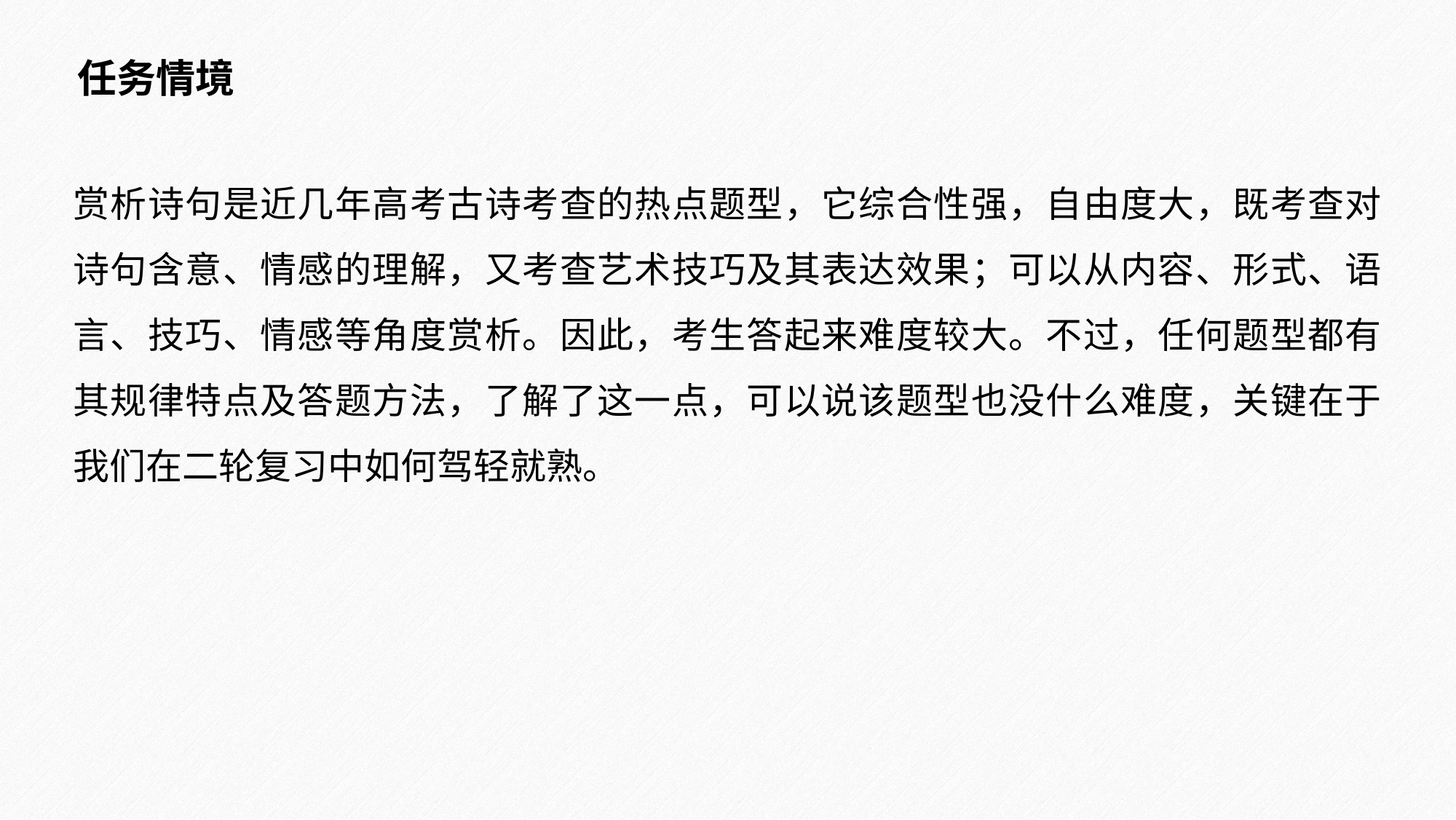

任务情境
赏析诗句是近几年高考古诗考查的热点题型，它综合性强，自由度大，既考查对诗句含意、情感的理解，又考查艺术技巧及其表达效果；可以从内容、形式、语言、技巧、情感等角度赏析。因此，考生答起来难度较大。不过，任何题型都有其规律特点及答题方法，了解了这一点，可以说该题型也没什么难度，关键在于我们在二轮复习中如何驾轻就熟。